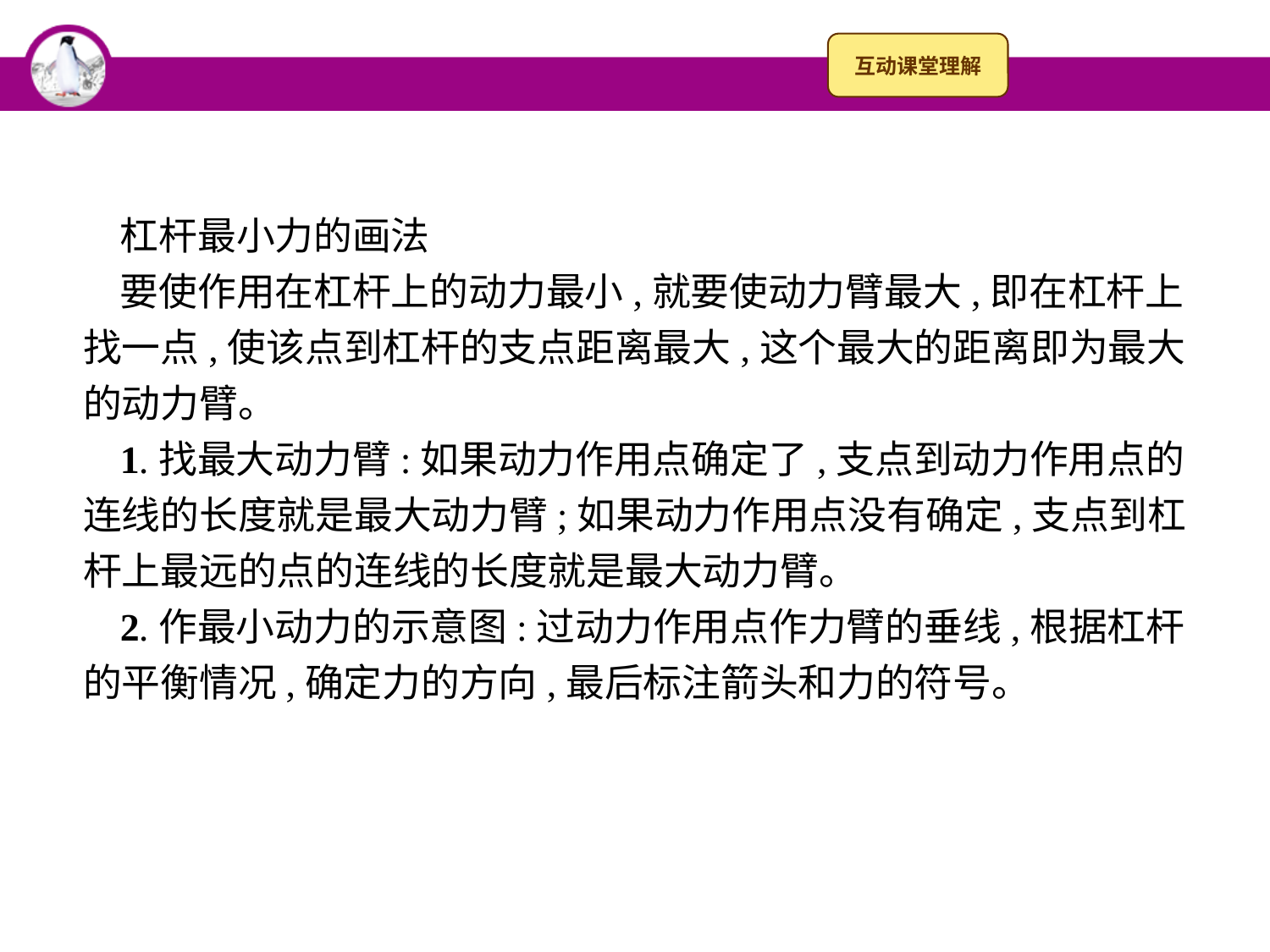

杠杆最小力的画法
要使作用在杠杆上的动力最小,就要使动力臂最大,即在杠杆上找一点,使该点到杠杆的支点距离最大,这个最大的距离即为最大的动力臂。
1.找最大动力臂:如果动力作用点确定了,支点到动力作用点的连线的长度就是最大动力臂;如果动力作用点没有确定,支点到杠杆上最远的点的连线的长度就是最大动力臂。
2.作最小动力的示意图:过动力作用点作力臂的垂线,根据杠杆的平衡情况,确定力的方向,最后标注箭头和力的符号。